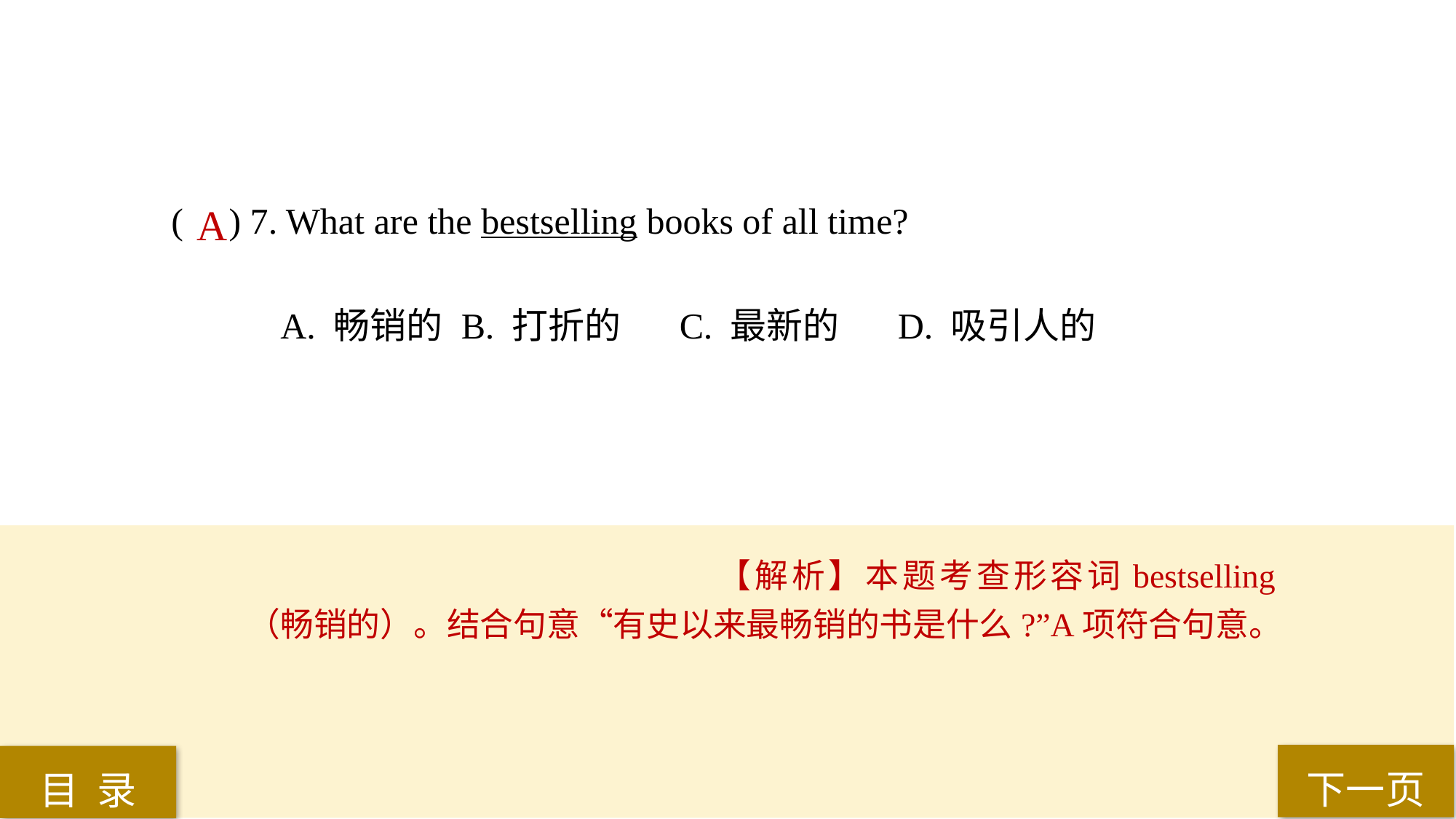

(     ) 7. What are the bestselling books of all time?

A. 畅销的	 B. 打折的	 C. 最新的	 D. 吸引人的
A
【解析】本题考查形容词bestselling（畅销的）。结合句意“有史以来最畅销的书是什么?”A项符合句意。